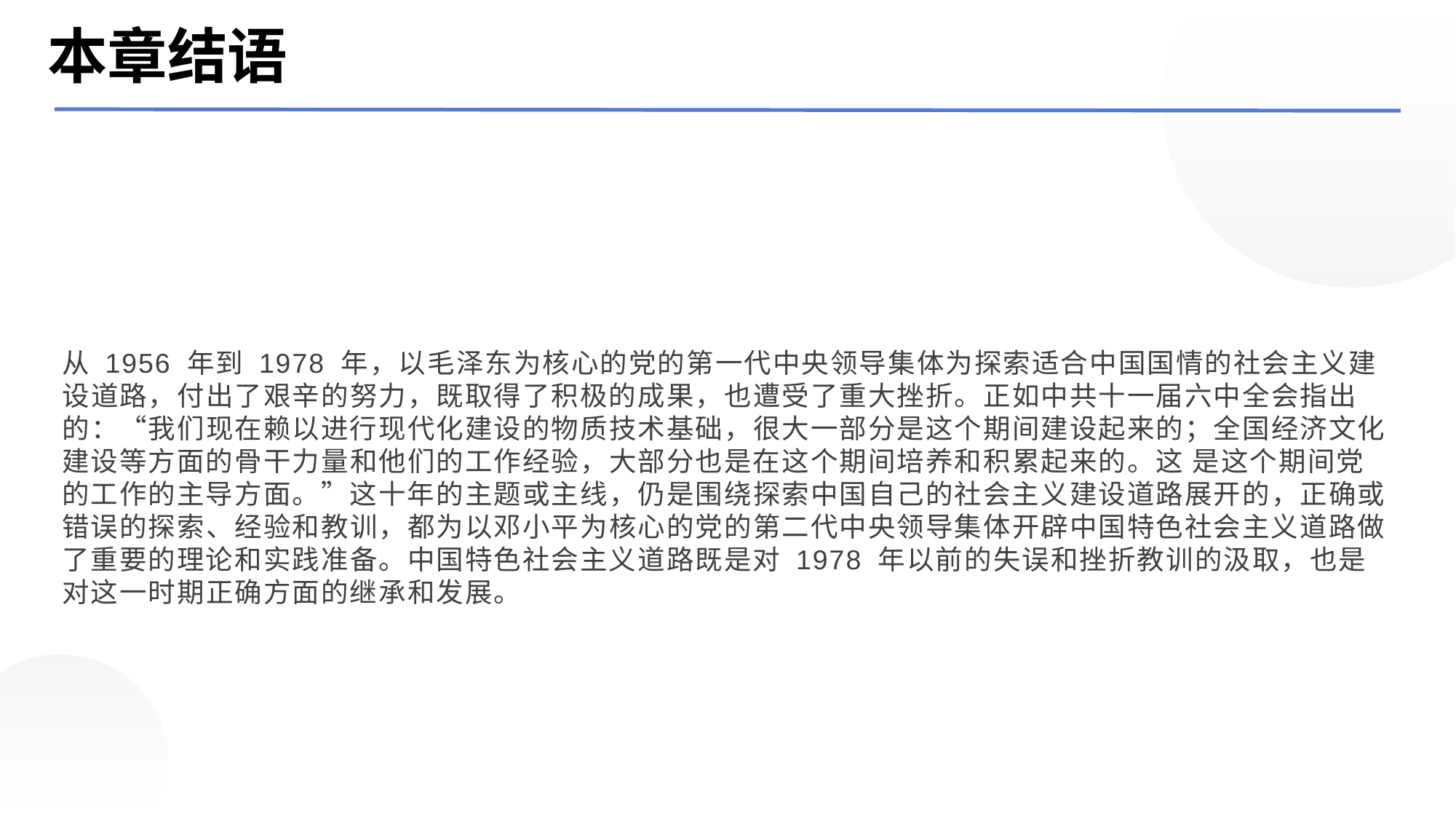

本章结语

从 1956 年到 1978 年，以毛泽东为核心的党的第一代中央领导集体为探索适合中国国情的社会主义建设道路，付出了艰辛的努力，既取得了积极的成果，也遭受了重大挫折。正如中共十一届六中全会指出的：“我们现在赖以进行现代化建设的物质技术基础，很大一部分是这个期间建设起来的；全国经济文化建设等方面的骨干力量和他们的工作经验，大部分也是在这个期间培养和积累起来的。这 是这个期间党的工作的主导方面。”这十年的主题或主线，仍是围绕探索中国自己的社会主义建设道路展开的，正确或错误的探索、经验和教训，都为以邓小平为核心的党的第二代中央领导集体开辟中国特色社会主义道路做了重要的理论和实践准备。中国特色社会主义道路既是对 1978 年以前的失误和挫折教训的汲取，也是对这一时期正确方面的继承和发展。